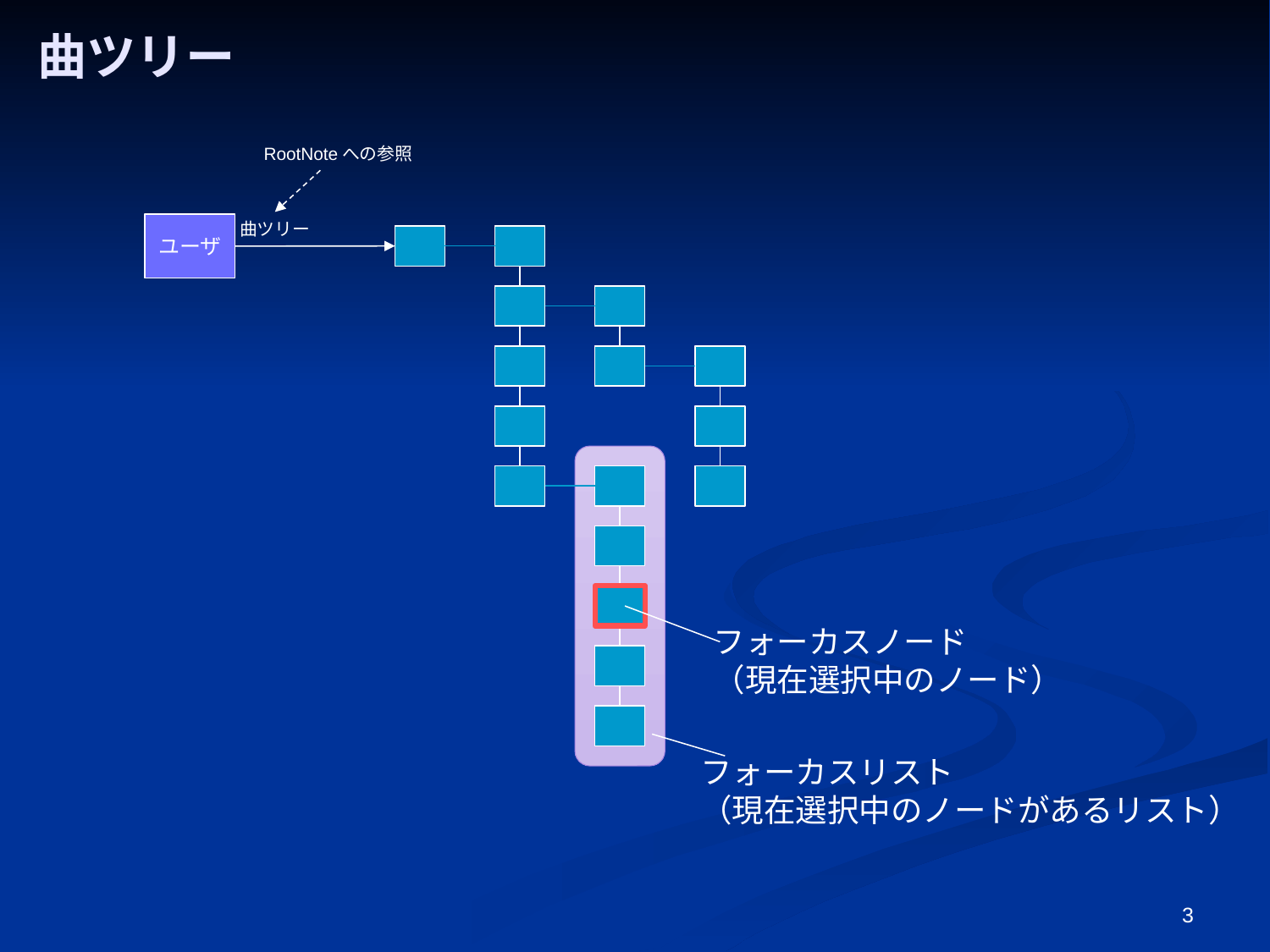

# 曲ツリー
RootNoteへの参照
曲ツリー
ユーザ

フォーカスノード
（現在選択中のノード）

フォーカスリスト
（現在選択中のノードがあるリスト）
3